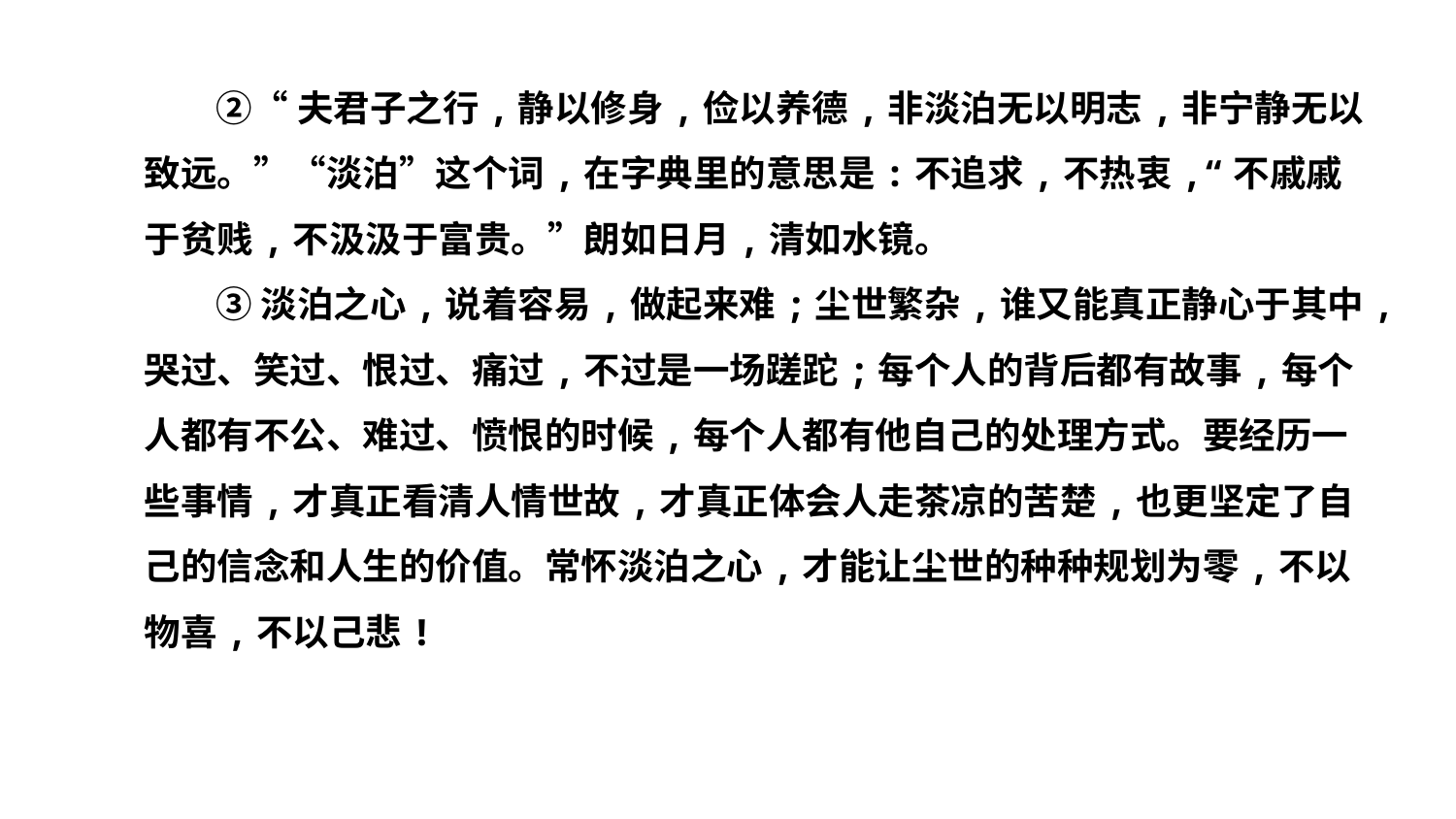

②“夫君子之行,静以修身,俭以养德,非淡泊无以明志,非宁静无以致远。”“淡泊”这个词,在字典里的意思是:不追求,不热衷,“不戚戚于贫贱,不汲汲于富贵。”朗如日月,清如水镜。
③淡泊之心,说着容易,做起来难;尘世繁杂,谁又能真正静心于其中,哭过、笑过、恨过、痛过,不过是一场蹉跎;每个人的背后都有故事,每个人都有不公、难过、愤恨的时候,每个人都有他自己的处理方式。要经历一些事情,才真正看清人情世故,才真正体会人走茶凉的苦楚,也更坚定了自己的信念和人生的价值。常怀淡泊之心,才能让尘世的种种规划为零,不以物喜,不以己悲!